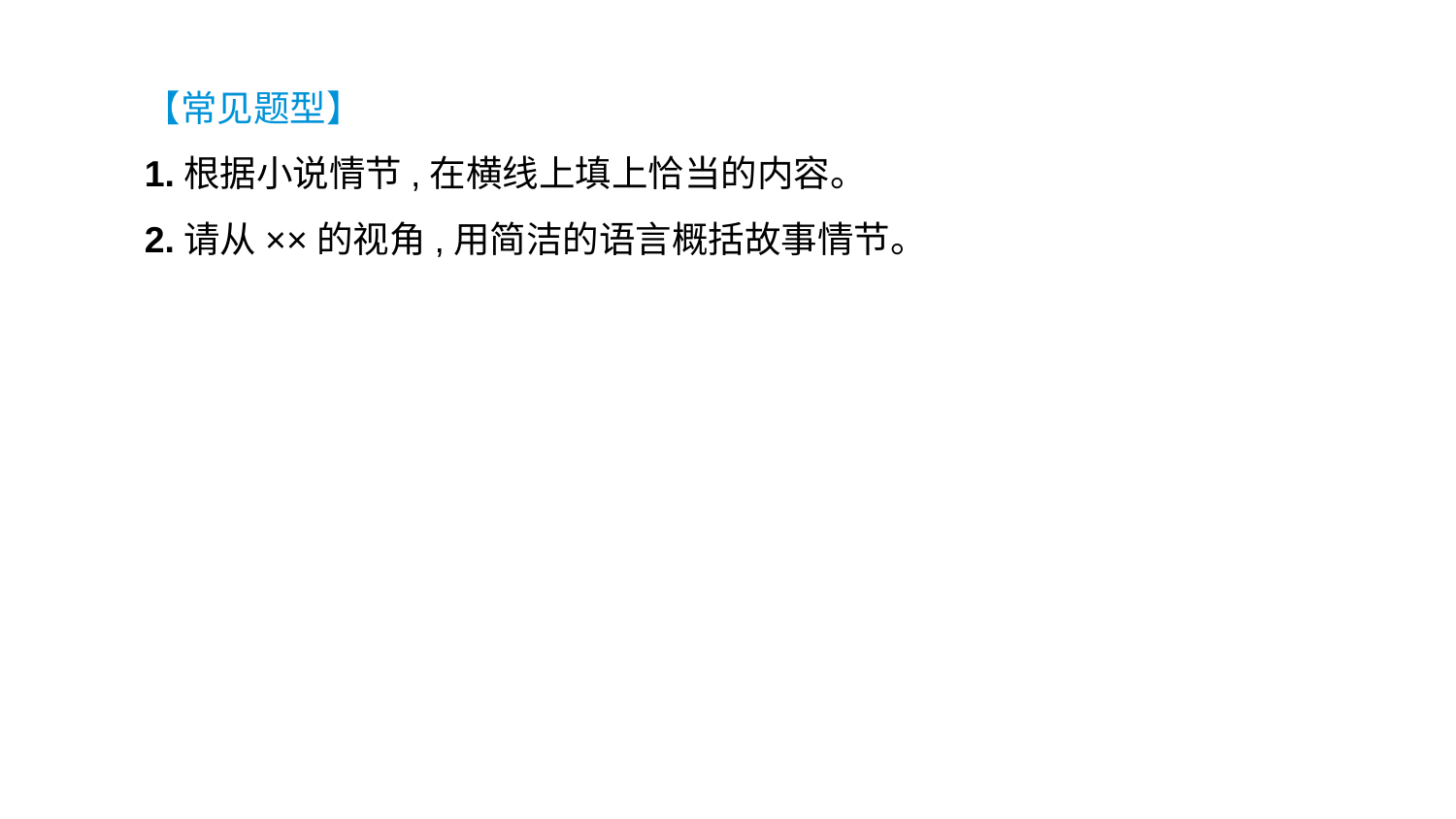

【常见题型】
1.根据小说情节,在横线上填上恰当的内容。
2.请从××的视角,用简洁的语言概括故事情节。